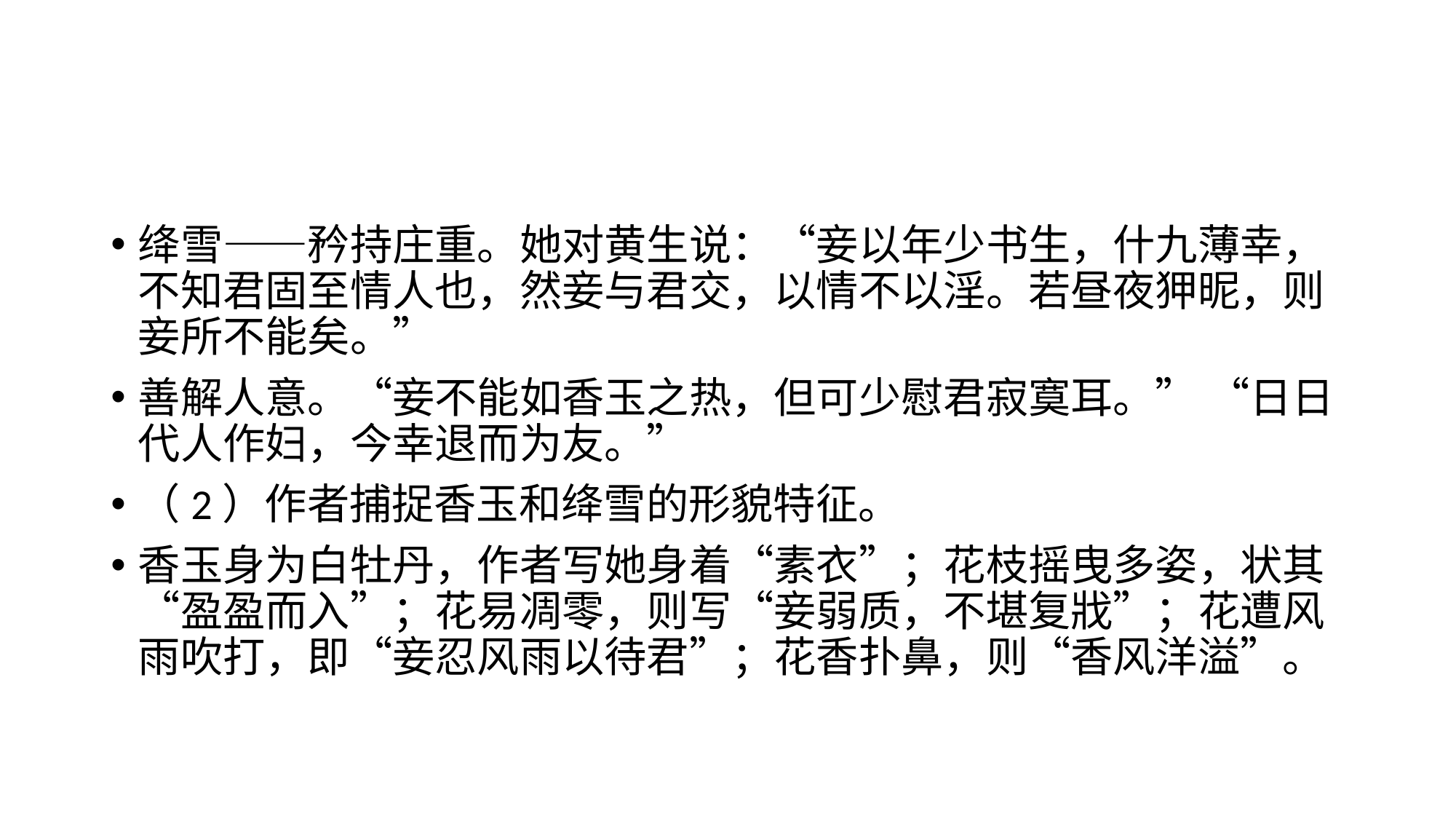

#
绛雪——矜持庄重。她对黄生说：“妾以年少书生，什九薄幸，不知君固至情人也，然妾与君交，以情不以淫。若昼夜狎昵，则妾所不能矣。”
善解人意。“妾不能如香玉之热，但可少慰君寂寞耳。” “日日代人作妇，今幸退而为友。”
（2）作者捕捉香玉和绛雪的形貌特征。
香玉身为白牡丹，作者写她身着“素衣”；花枝摇曳多姿，状其“盈盈而入”；花易凋零，则写“妾弱质，不堪复戕”；花遭风雨吹打，即“妾忍风雨以待君”；花香扑鼻，则“香风洋溢”。